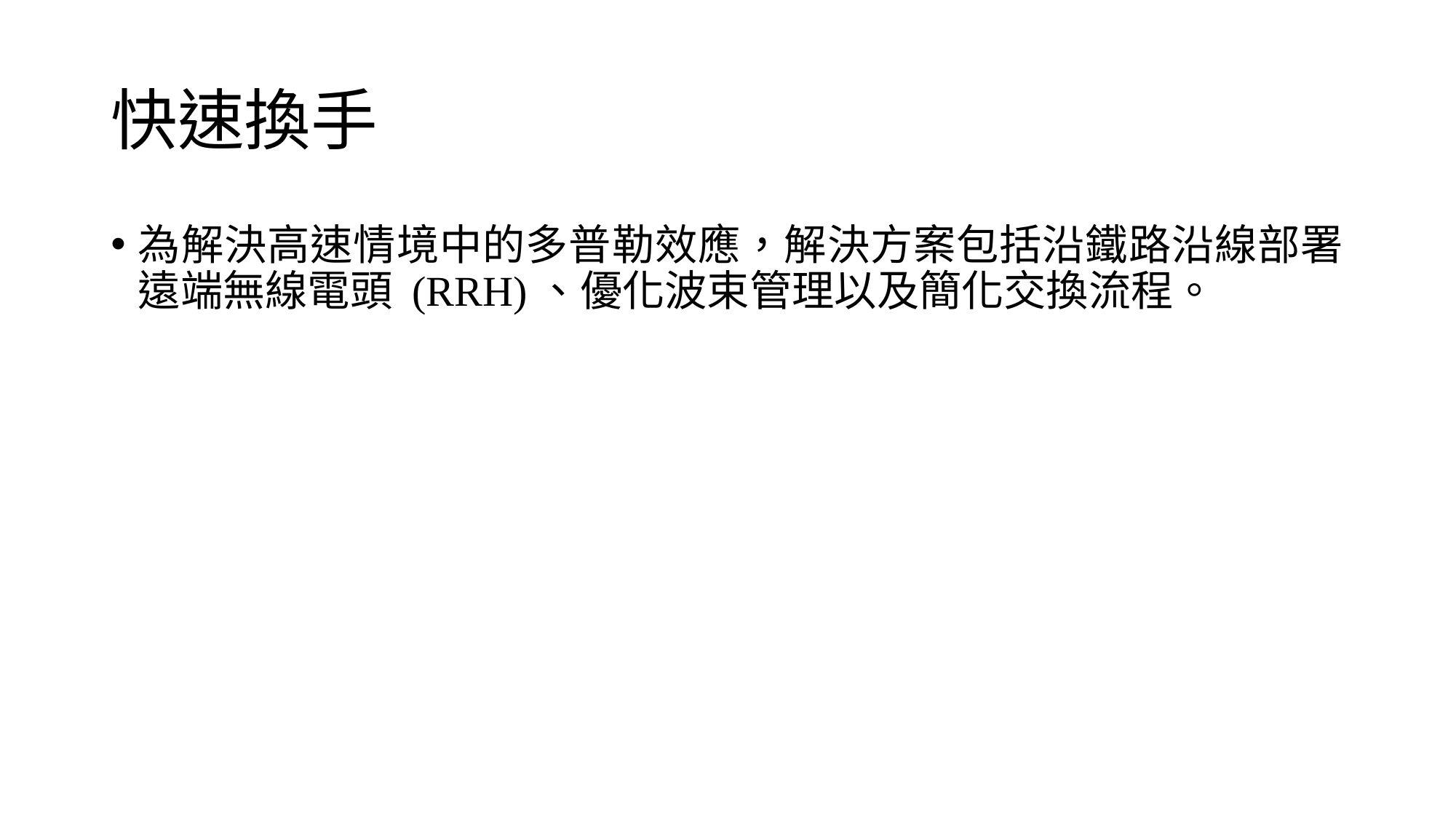

# 快速換手
為解決高速情境中的多普勒效應，解決方案包括沿鐵路沿線部署遠端無線電頭 (RRH)、優化波束管理以及簡化交換流程。